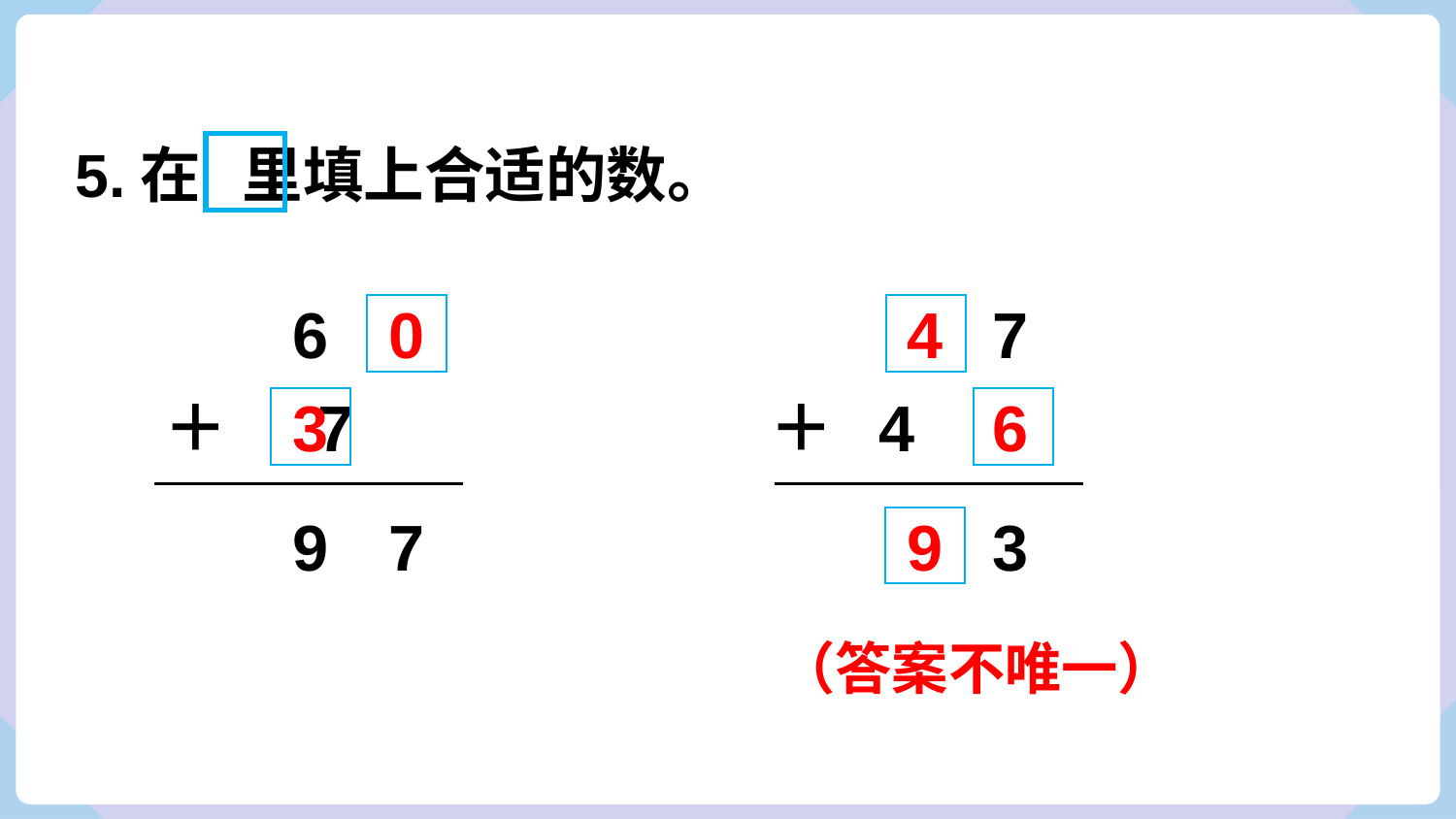

5.在   里填上合适的数。

6
0
4
7

＋     7
3
＋  4
6

9
7
9
3

（答案不唯一）